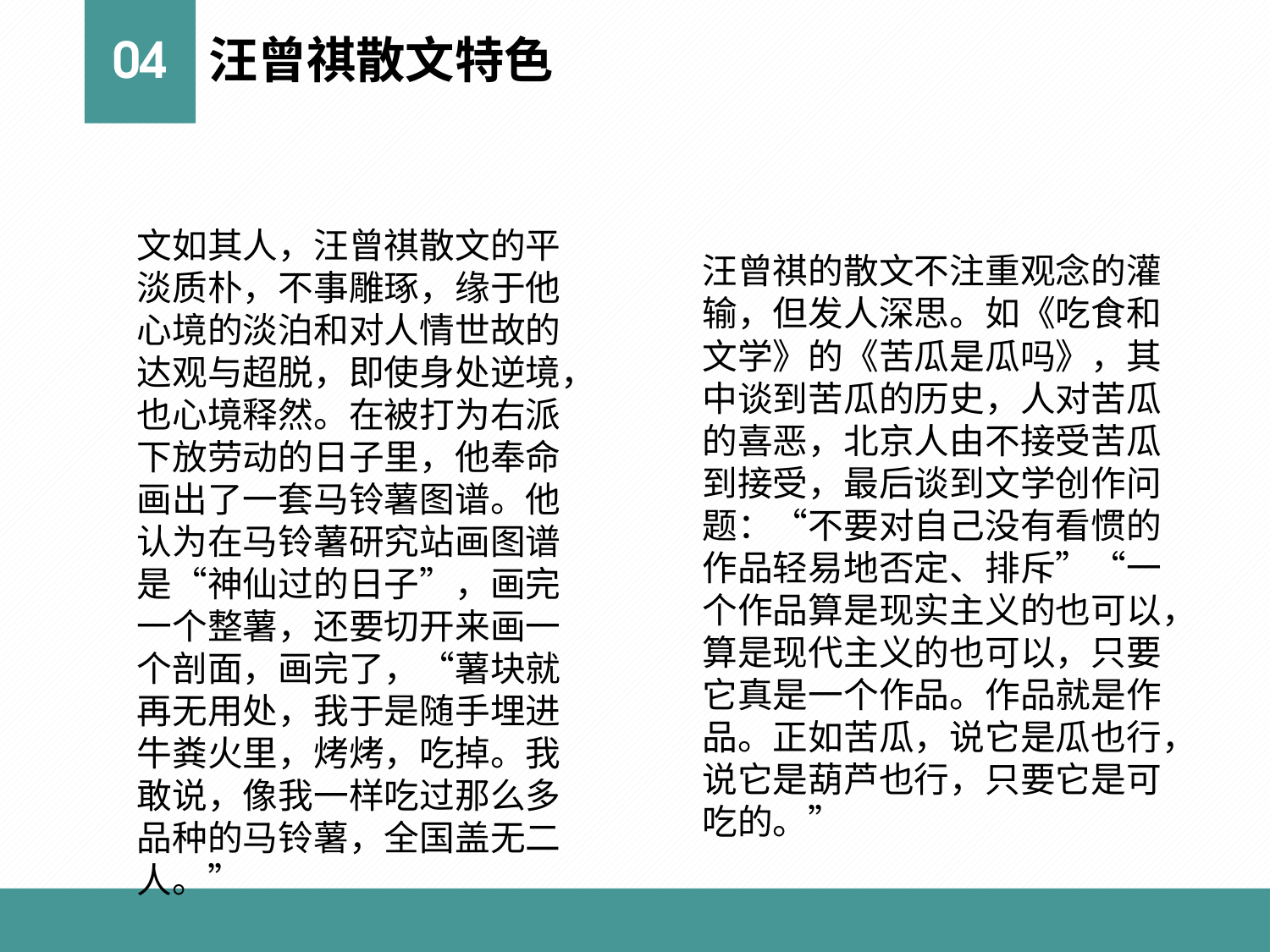

04
汪曾祺散文特色

文如其人，汪曾祺散文的平淡质朴，不事雕琢，缘于他心境的淡泊和对人情世故的达观与超脱，即使身处逆境，也心境释然。在被打为右派下放劳动的日子里，他奉命画出了一套马铃薯图谱。他认为在马铃薯研究站画图谱是“神仙过的日子”，画完一个整薯，还要切开来画一个剖面，画完了，“薯块就再无用处，我于是随手埋进牛粪火里，烤烤，吃掉。我敢说，像我一样吃过那么多品种的马铃薯，全国盖无二人。”
汪曾祺的散文不注重观念的灌输，但发人深思。如《吃食和文学》的《苦瓜是瓜吗》，其中谈到苦瓜的历史，人对苦瓜的喜恶，北京人由不接受苦瓜到接受，最后谈到文学创作问题：“不要对自己没有看惯的作品轻易地否定、排斥”“一个作品算是现实主义的也可以，算是现代主义的也可以，只要它真是一个作品。作品就是作品。正如苦瓜，说它是瓜也行，说它是葫芦也行，只要它是可吃的。”